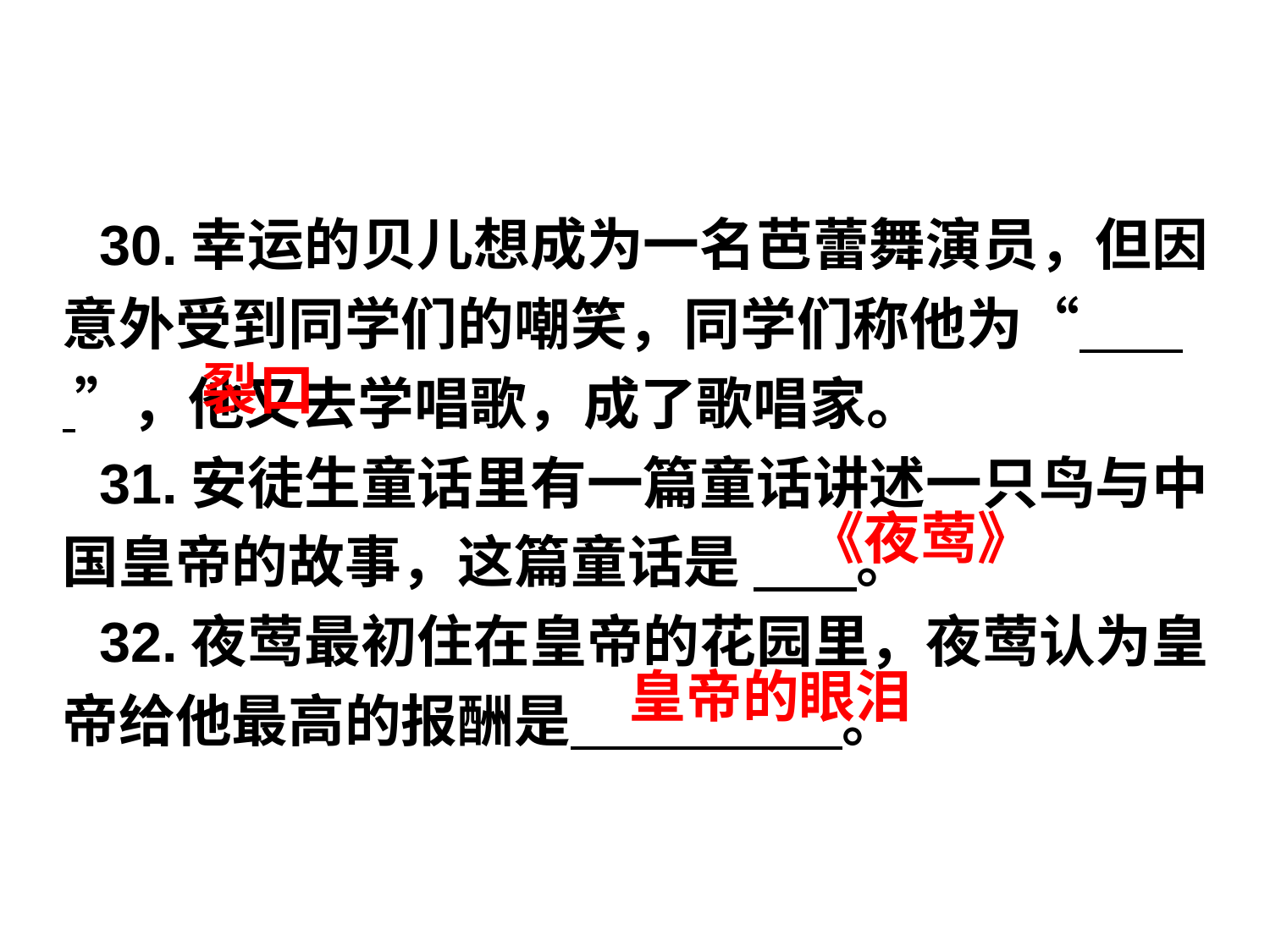

30.幸运的贝儿想成为一名芭蕾舞演员，但因意外受到同学们的嘲笑，同学们称他为“         ”，他又去学唱歌，成了歌唱家。
31.安徒生童话里有一篇童话讲述一只鸟与中国皇帝的故事，这篇童话是         。
32.夜莺最初住在皇帝的花园里，夜莺认为皇帝给他最高的报酬是                     。
裂口
《夜莺》
皇帝的眼泪